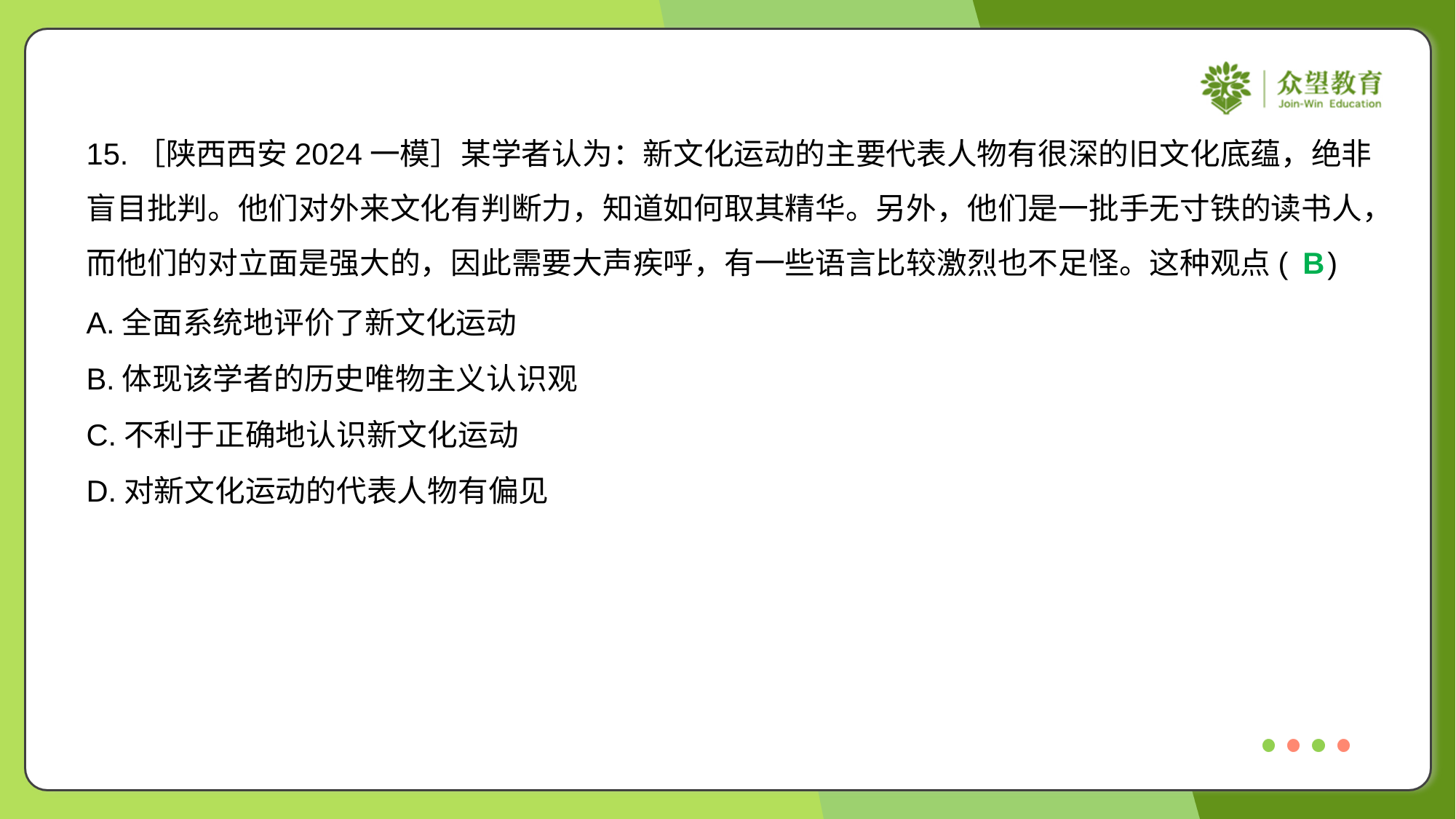

15.［陕西西安2024一模］某学者认为：新文化运动的主要代表人物有很深的旧文化底蕴，绝非
盲目批判。他们对外来文化有判断力，知道如何取其精华。另外，他们是一批手无寸铁的读书人，
而他们的对立面是强大的，因此需要大声疾呼，有一些语言比较激烈也不足怪。这种观点(     )
B
A.全面系统地评价了新文化运动
B.体现该学者的历史唯物主义认识观
C.不利于正确地认识新文化运动
D.对新文化运动的代表人物有偏见